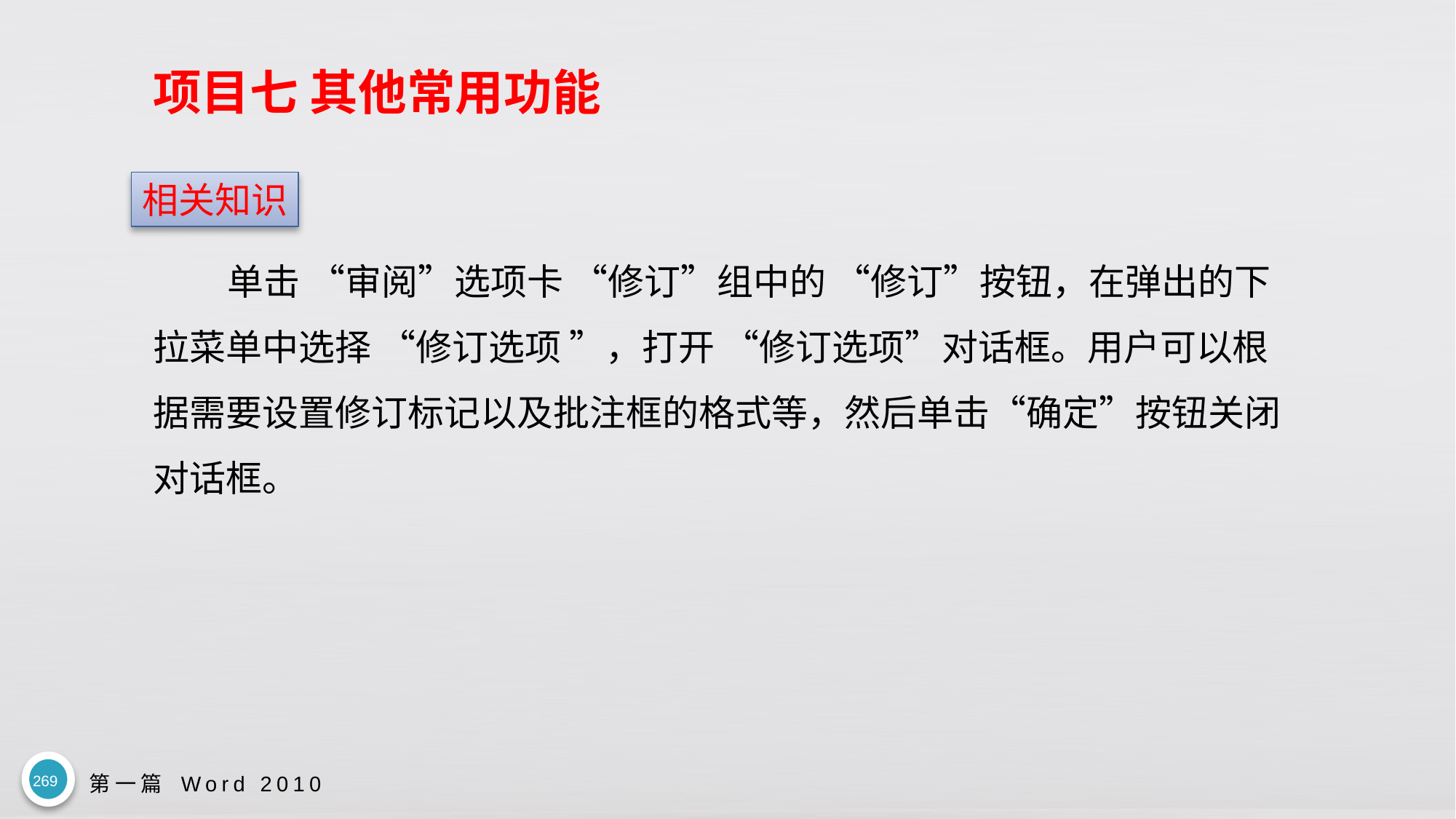

# 项目七 其他常用功能
相关知识
单击 “审阅”选项卡 “修订”组中的 “修订”按钮，在弹出的下拉菜单中选择 “修订选项 ”，打开 “修订选项”对话框。用户可以根据需要设置修订标记以及批注框的格式等，然后单击“确定”按钮关闭对话框。
269